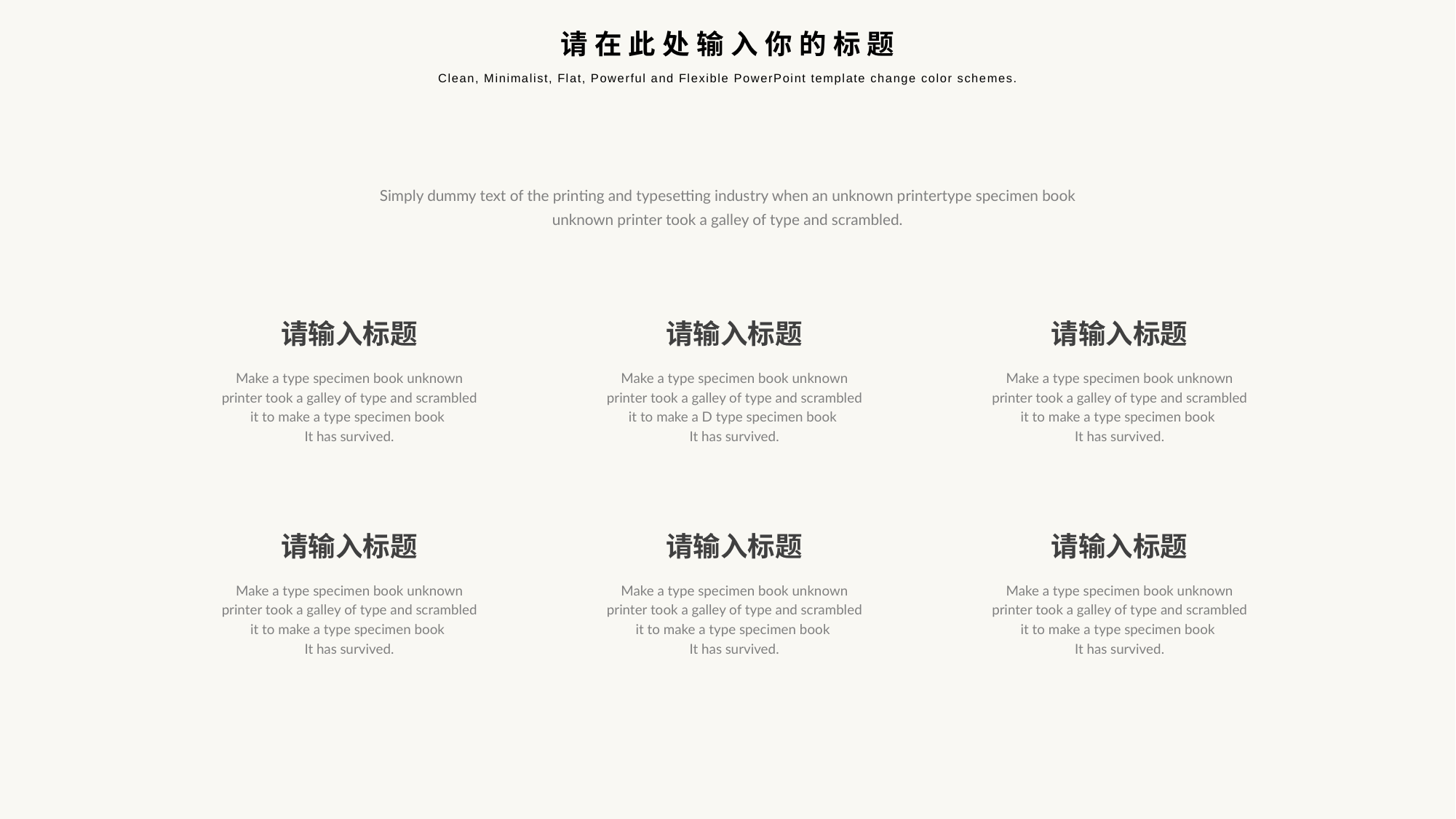

请在此处输入你的标题
Clean, Minimalist, Flat, Powerful and Flexible PowerPoint template change color schemes.

Simply dummy text of the printing and typesetting industry when an unknown printertype specimen book unknown printer took a galley of type and scrambled.
请输入标题
请输入标题
请输入标题

Make a type specimen book unknown printer took a galley of type and scrambled it to make a type specimen book
It has survived.

Make a type specimen book unknown printer took a galley of type and scrambled it to make a D type specimen book
It has survived.

Make a type specimen book unknown printer took a galley of type and scrambled it to make a type specimen book
It has survived.

请输入标题
请输入标题
请输入标题

Make a type specimen book unknown printer took a galley of type and scrambled it to make a type specimen book
It has survived.

Make a type specimen book unknown printer took a galley of type and scrambled it to make a type specimen book
It has survived.

Make a type specimen book unknown printer took a galley of type and scrambled it to make a type specimen book
It has survived.